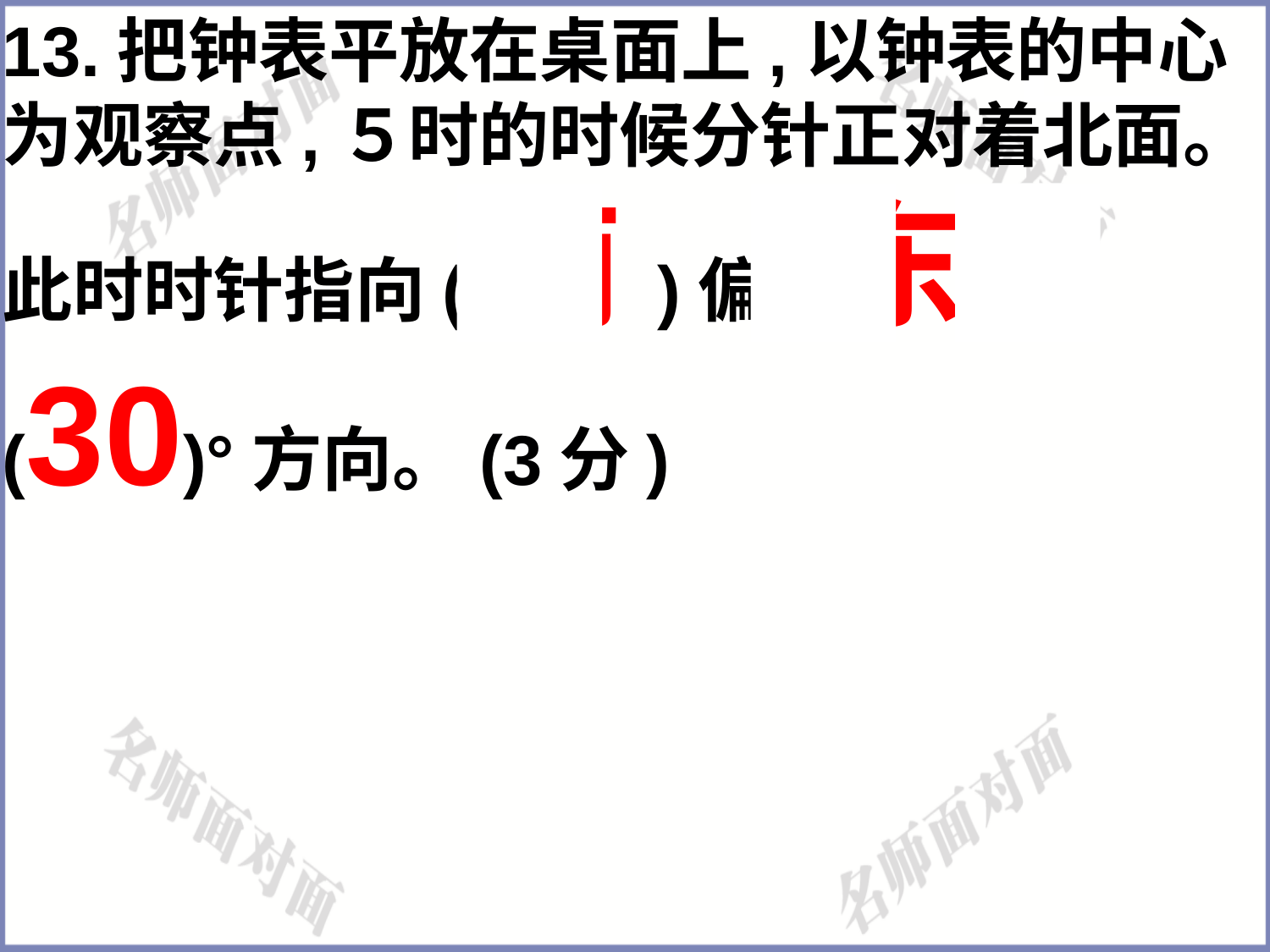

13.把钟表平放在桌面上,以钟表的中心为观察点,５时的时候分针正对着北面。此时时针指向(南)偏(东)(30)°方向。(3分)